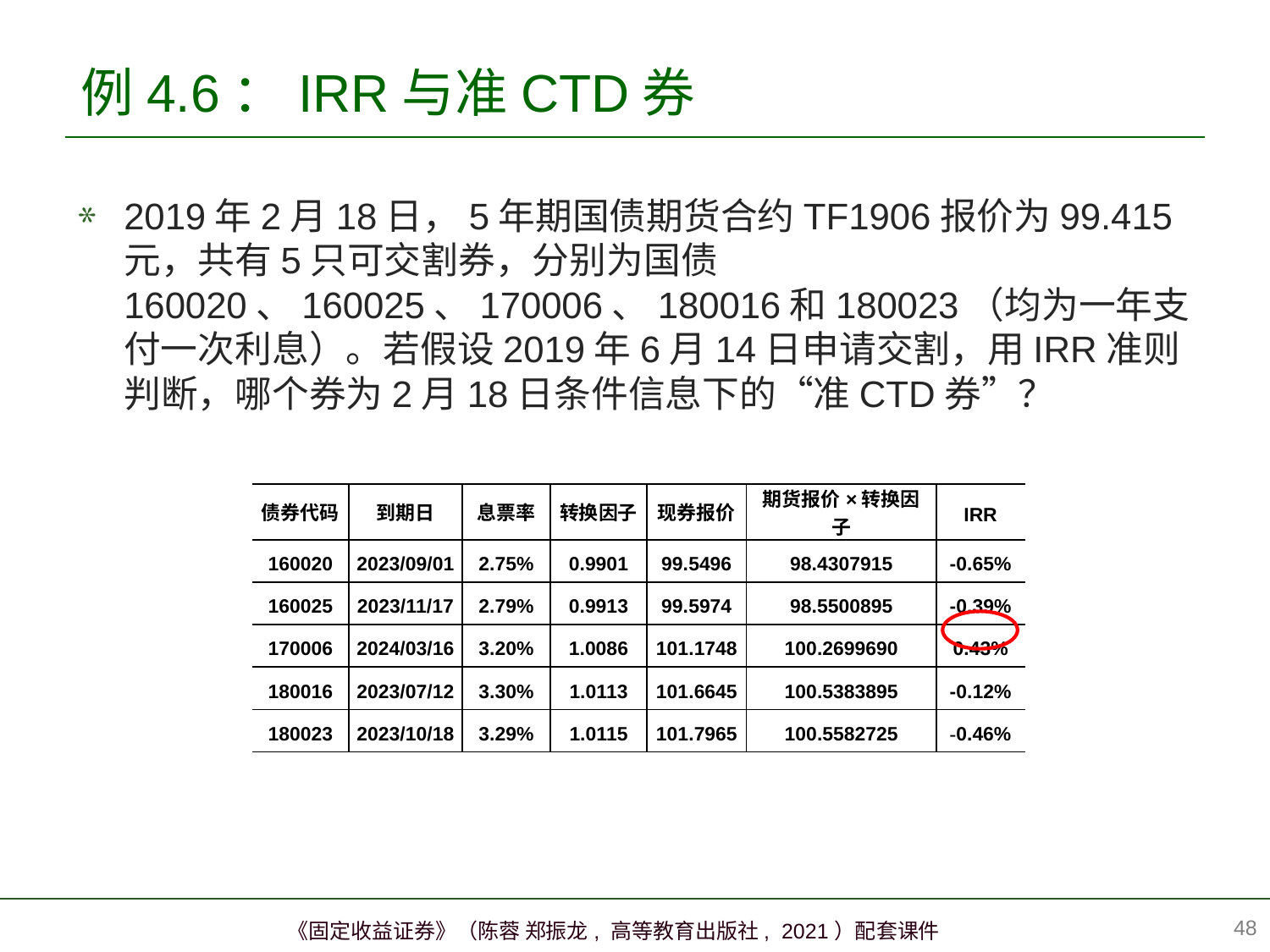

# 例4.6：IRR与准CTD券
2019年2月18日，5年期国债期货合约TF1906报价为99.415元，共有5只可交割券，分别为国债160020、160025、170006、180016和180023（均为一年支付一次利息）。若假设2019年6月14日申请交割，用IRR准则判断，哪个券为2月18日条件信息下的“准CTD券”？
| 债券代码 | 到期日 | 息票率 | 转换因子 | 现券报价 | 期货报价×转换因子 | IRR |
| --- | --- | --- | --- | --- | --- | --- |
| 160020 | 2023/09/01 | 2.75% | 0.9901 | 99.5496 | 98.4307915 | -0.65% |
| 160025 | 2023/11/17 | 2.79% | 0.9913 | 99.5974 | 98.5500895 | -0.39% |
| 170006 | 2024/03/16 | 3.20% | 1.0086 | 101.1748 | 100.2699690 | 0.43% |
| 180016 | 2023/07/12 | 3.30% | 1.0113 | 101.6645 | 100.5383895 | -0.12% |
| 180023 | 2023/10/18 | 3.29% | 1.0115 | 101.7965 | 100.5582725 | -0.46% |

48